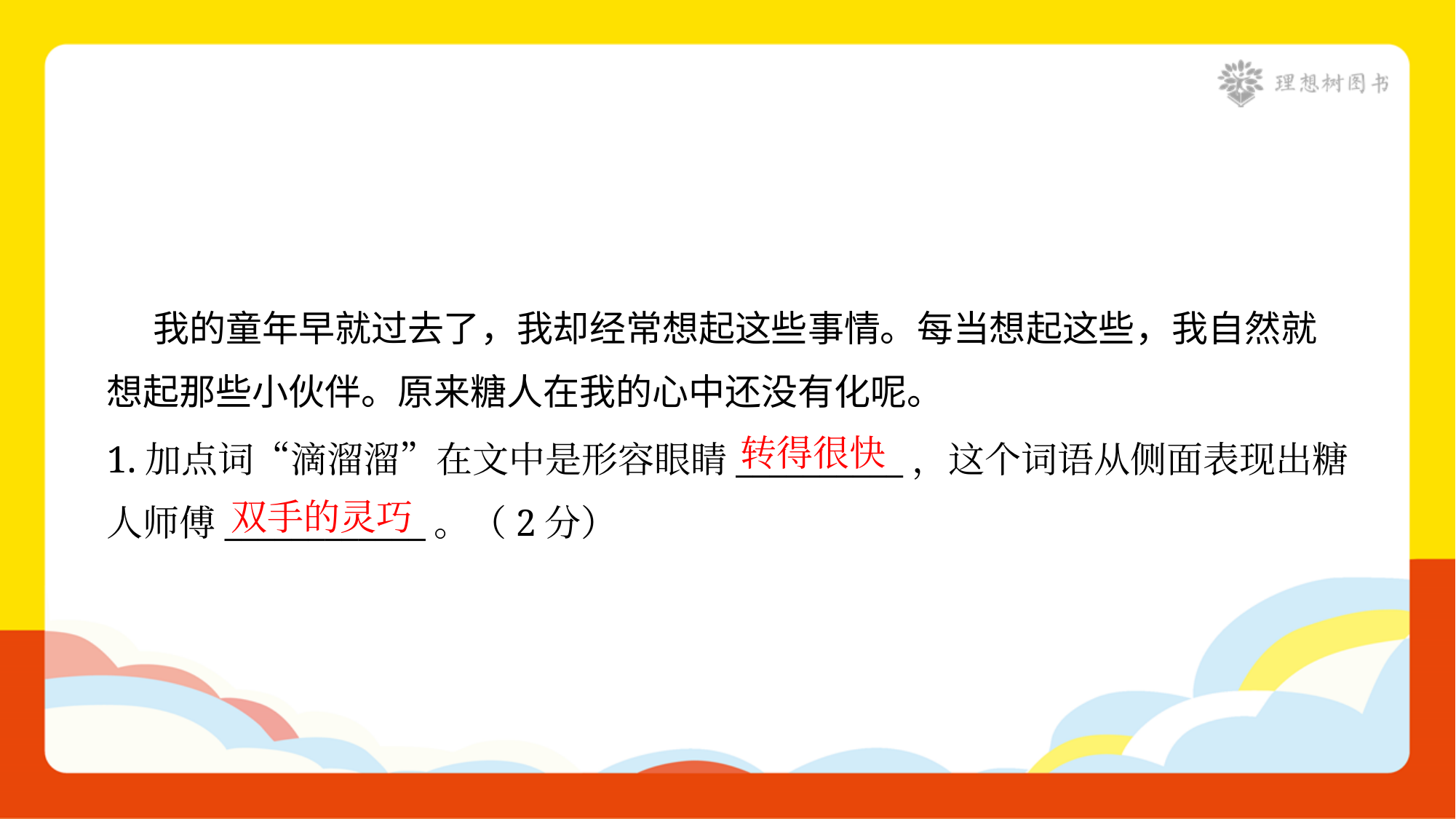

我的童年早就过去了，我却经常想起这些事情。每当想起这些，我自然就
想起那些小伙伴。原来糖人在我的心中还没有化呢。
转得很快
1.加点词“滴溜溜”在文中是形容眼睛__________，这个词语从侧面表现出糖
人师傅____________。（2分）
双手的灵巧